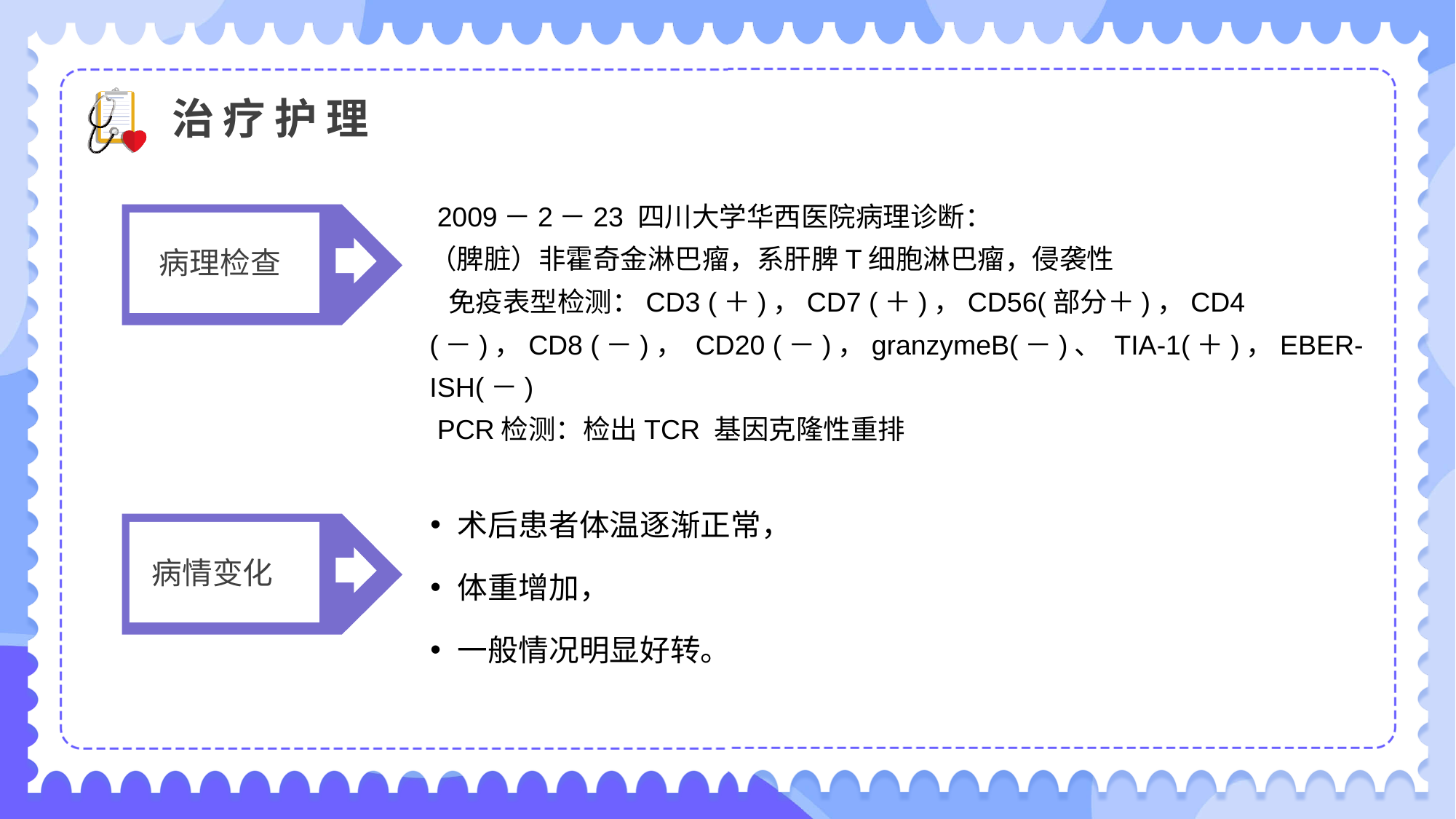

治疗护理
 2009－2－23 四川大学华西医院病理诊断：
（脾脏）非霍奇金淋巴瘤，系肝脾T细胞淋巴瘤，侵袭性
  免疫表型检测：CD3 (＋)，CD7 (＋)，CD56(部分＋)，CD4 (－)，CD8 (－)， CD20 (－)，granzymeB(－)、 TIA-1(＋)，EBER-ISH(－)
 PCR检测：检出TCR 基因克隆性重排

病理检查

术后患者体温逐渐正常，
体重增加，
一般情况明显好转。

病情变化